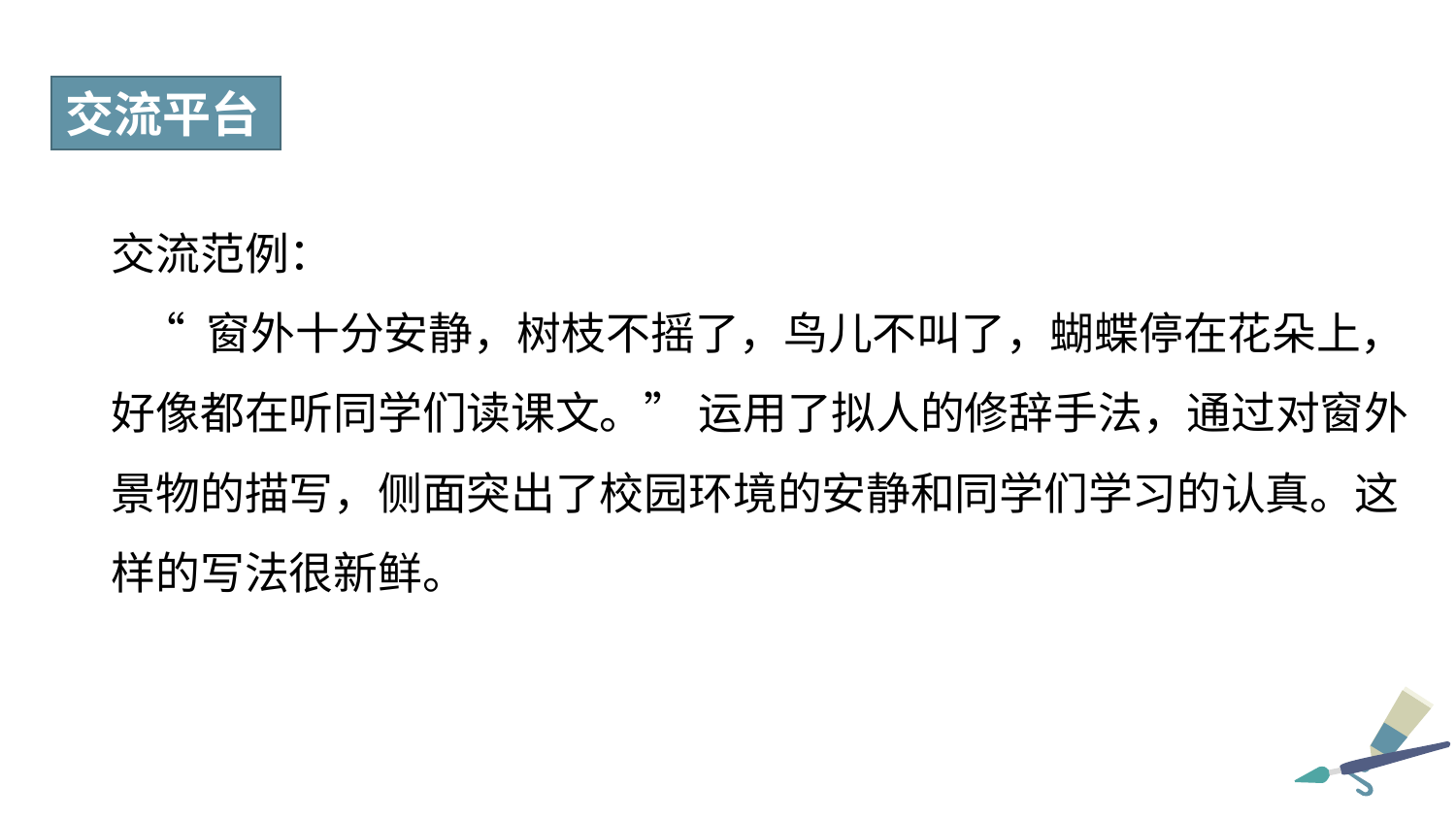

交流平台
交流范例：
   “ 窗外十分安静，树枝不摇了，鸟儿不叫了，蝴蝶停在花朵上，好像都在听同学们读课文。” 运用了拟人的修辞手法，通过对窗外景物的描写，侧面突出了校园环境的安静和同学们学习的认真。这样的写法很新鲜。